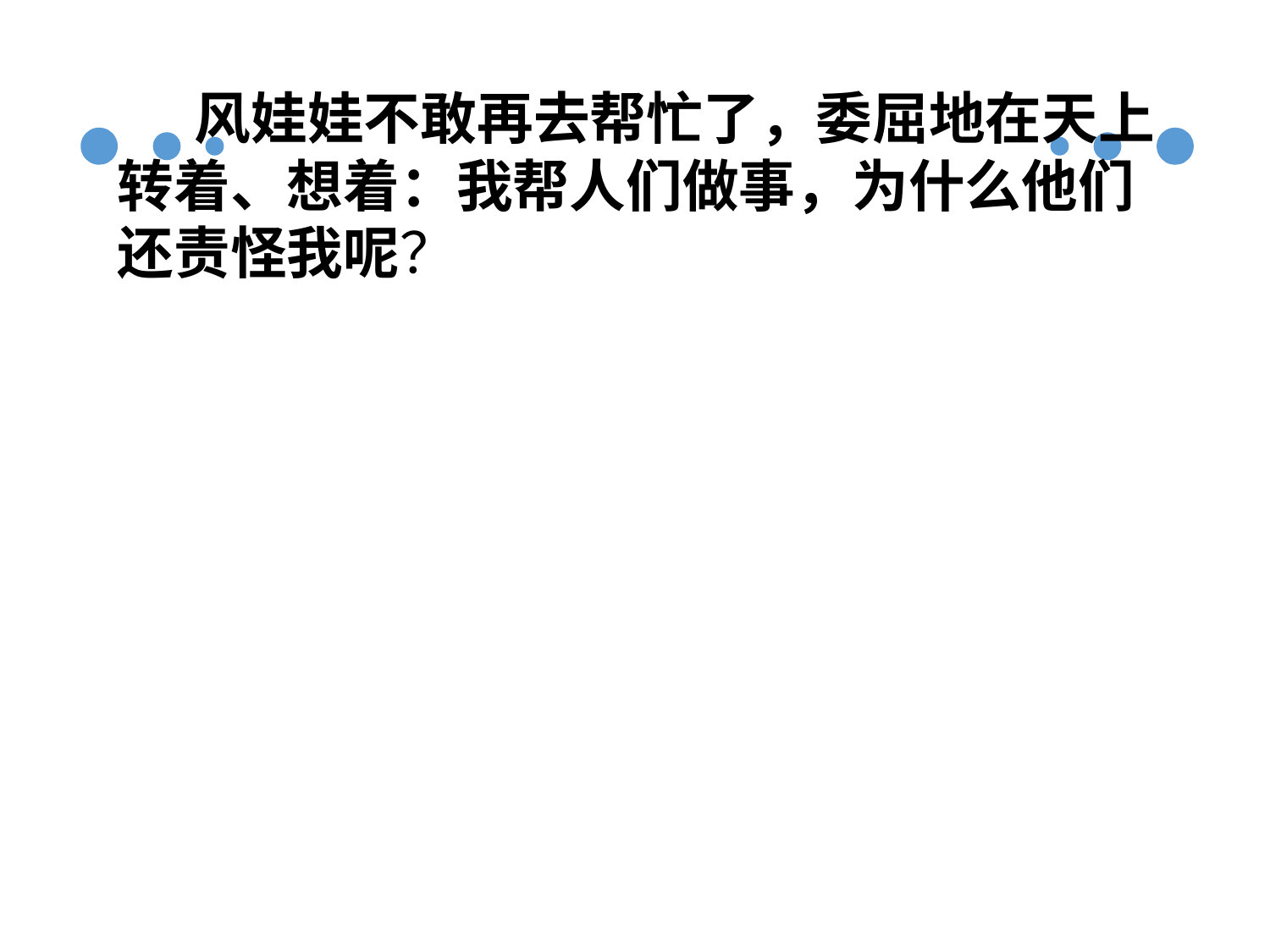

风娃娃不敢再去帮忙了，委屈地在天上转着、想着：我帮人们做事，为什么他们还责怪我呢？